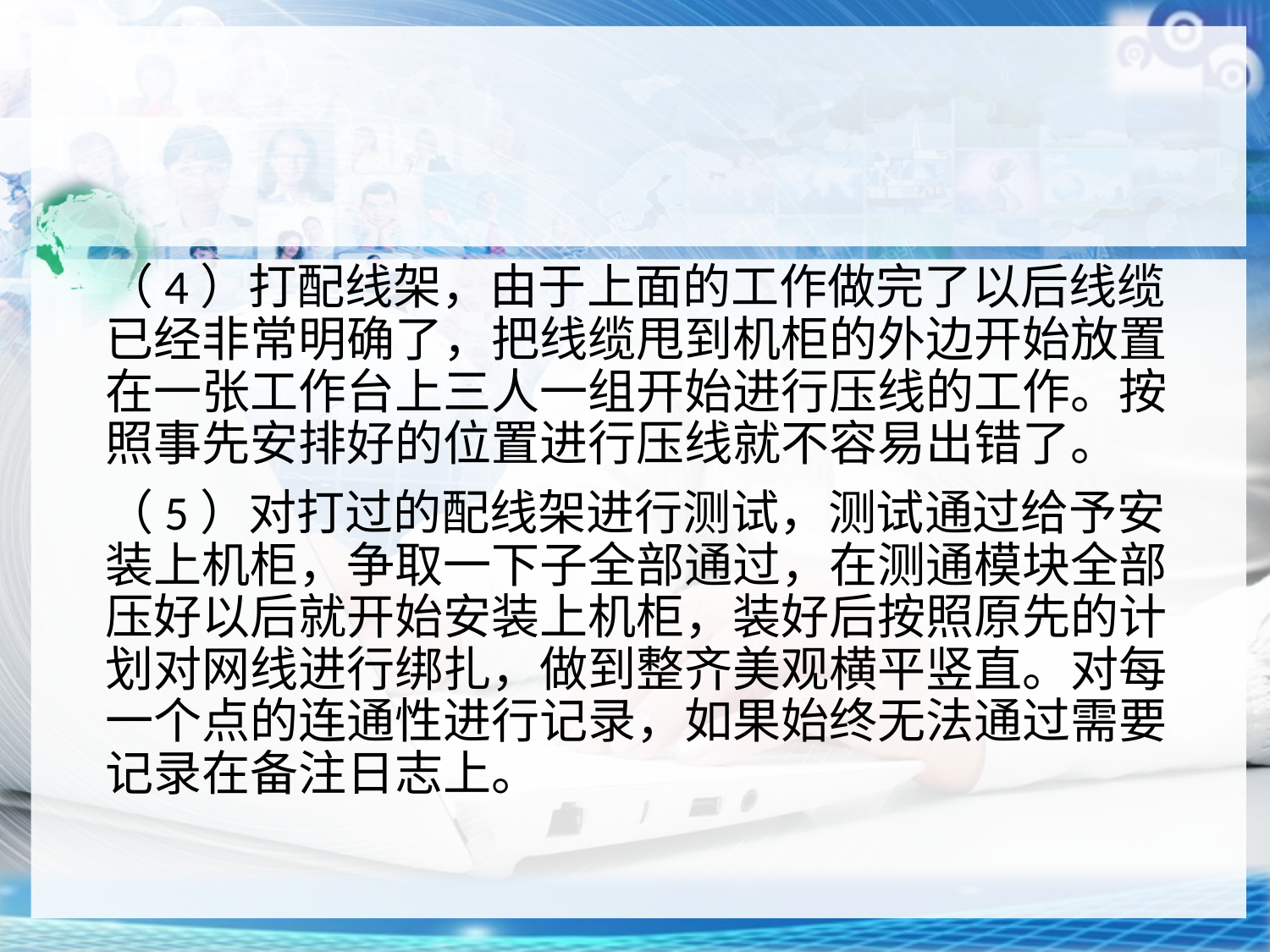

#
（4）打配线架，由于上面的工作做完了以后线缆已经非常明确了，把线缆甩到机柜的外边开始放置在一张工作台上三人一组开始进行压线的工作。按照事先安排好的位置进行压线就不容易出错了。
（5）对打过的配线架进行测试，测试通过给予安装上机柜，争取一下子全部通过，在测通模块全部压好以后就开始安装上机柜，装好后按照原先的计划对网线进行绑扎，做到整齐美观横平竖直。对每一个点的连通性进行记录，如果始终无法通过需要记录在备注日志上。